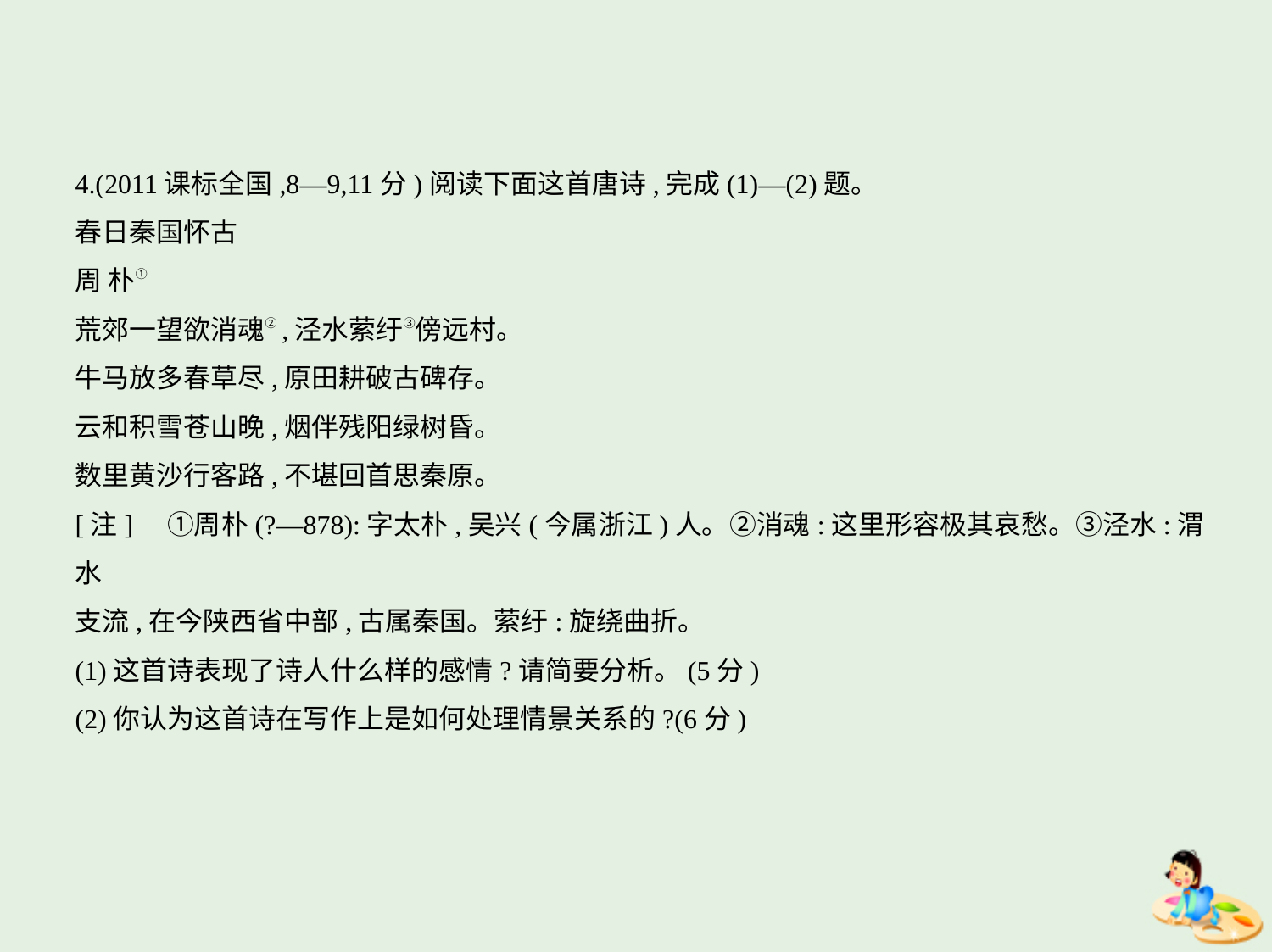

4.(2011课标全国,8—9,11分)阅读下面这首唐诗,完成(1)—(2)题。
春日秦国怀古
周 朴①
荒郊一望欲消魂②,泾水萦纡③傍远村。
牛马放多春草尽,原田耕破古碑存。
云和积雪苍山晚,烟伴残阳绿树昏。
数里黄沙行客路,不堪回首思秦原。
[注]　①周朴(?—878):字太朴,吴兴(今属浙江)人。②消魂:这里形容极其哀愁。③泾水:渭水
支流,在今陕西省中部,古属秦国。萦纡:旋绕曲折。
(1)这首诗表现了诗人什么样的感情?请简要分析。(5分)
(2)你认为这首诗在写作上是如何处理情景关系的?(6分)